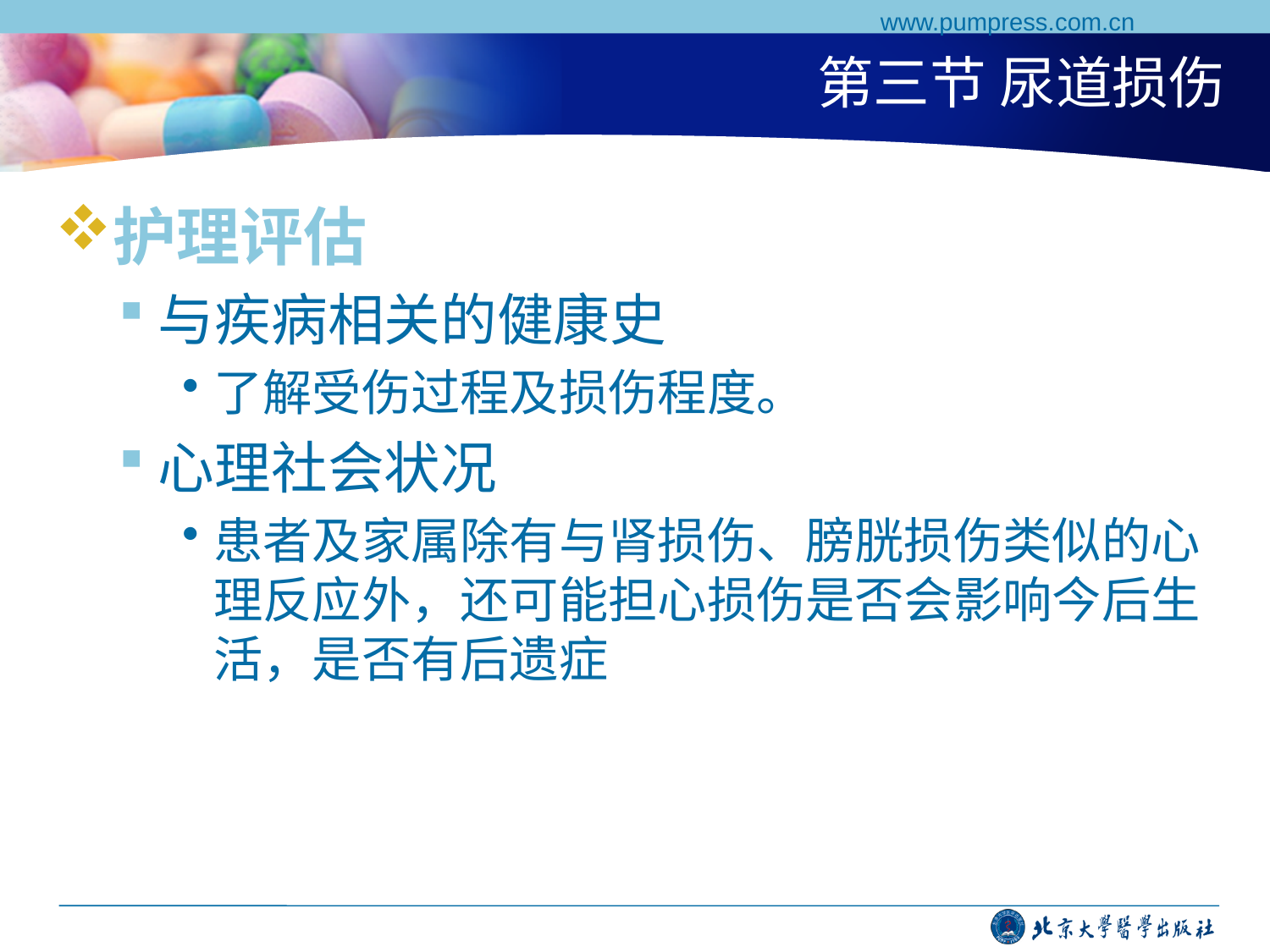

www.pumpress.com.cn
# 第三节 尿道损伤
护理评估
与疾病相关的健康史
了解受伤过程及损伤程度。
心理社会状况
患者及家属除有与肾损伤、膀胱损伤类似的心理反应外，还可能担心损伤是否会影响今后生活，是否有后遗症